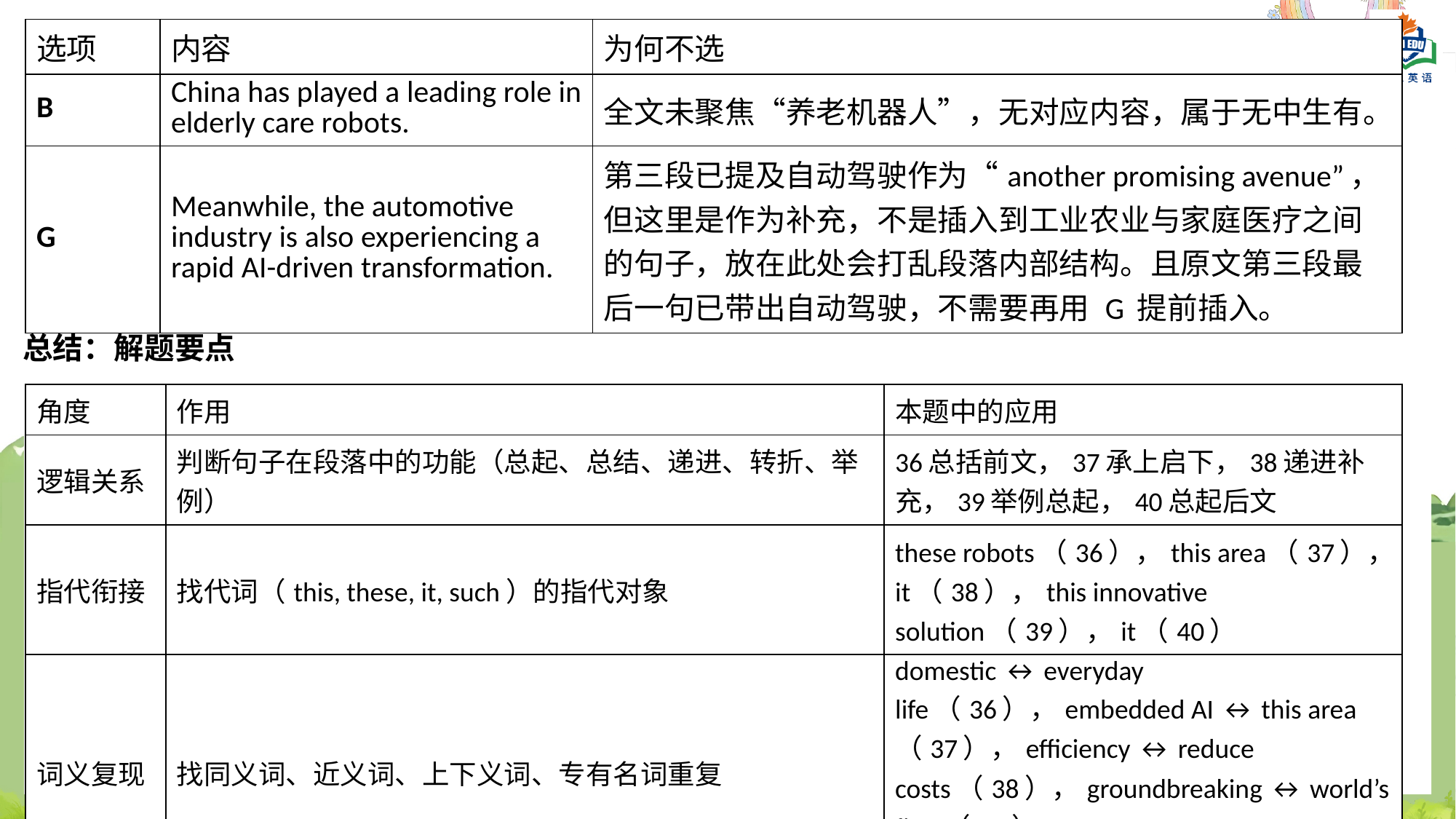

| 选项 | 内容 | 为何不选 |
| --- | --- | --- |
| B | China has played a leading role in elderly care robots. | 全文未聚焦“养老机器人”，无对应内容，属于无中生有。 |
| G | Meanwhile, the automotive industry is also experiencing a rapid AI-driven transformation. | 第三段已提及自动驾驶作为“another promising avenue”，但这里是作为补充，不是插入到工业农业与家庭医疗之间的句子，放在此处会打乱段落内部结构。且原文第三段最后一句已带出自动驾驶，不需要再用 G 提前插入。 |
总结：解题要点
| 角度 | 作用 | 本题中的应用 |
| --- | --- | --- |
| 逻辑关系 | 判断句子在段落中的功能（总起、总结、递进、转折、举例） | 36总括前文，37承上启下，38递进补充，39举例总起，40总起后文 |
| 指代衔接 | 找代词（this, these, it, such）的指代对象 | these robots（36），this area（37），it（38），this innovative solution（39），it（40） |
| 词义复现 | 找同义词、近义词、上下义词、专有名词重复 | domestic ↔ everyday life（36），embedded AI ↔ this area（37），efficiency ↔ reduce costs（38），groundbreaking ↔ world’s first（39），autonomous ↔ autonomously（40） |